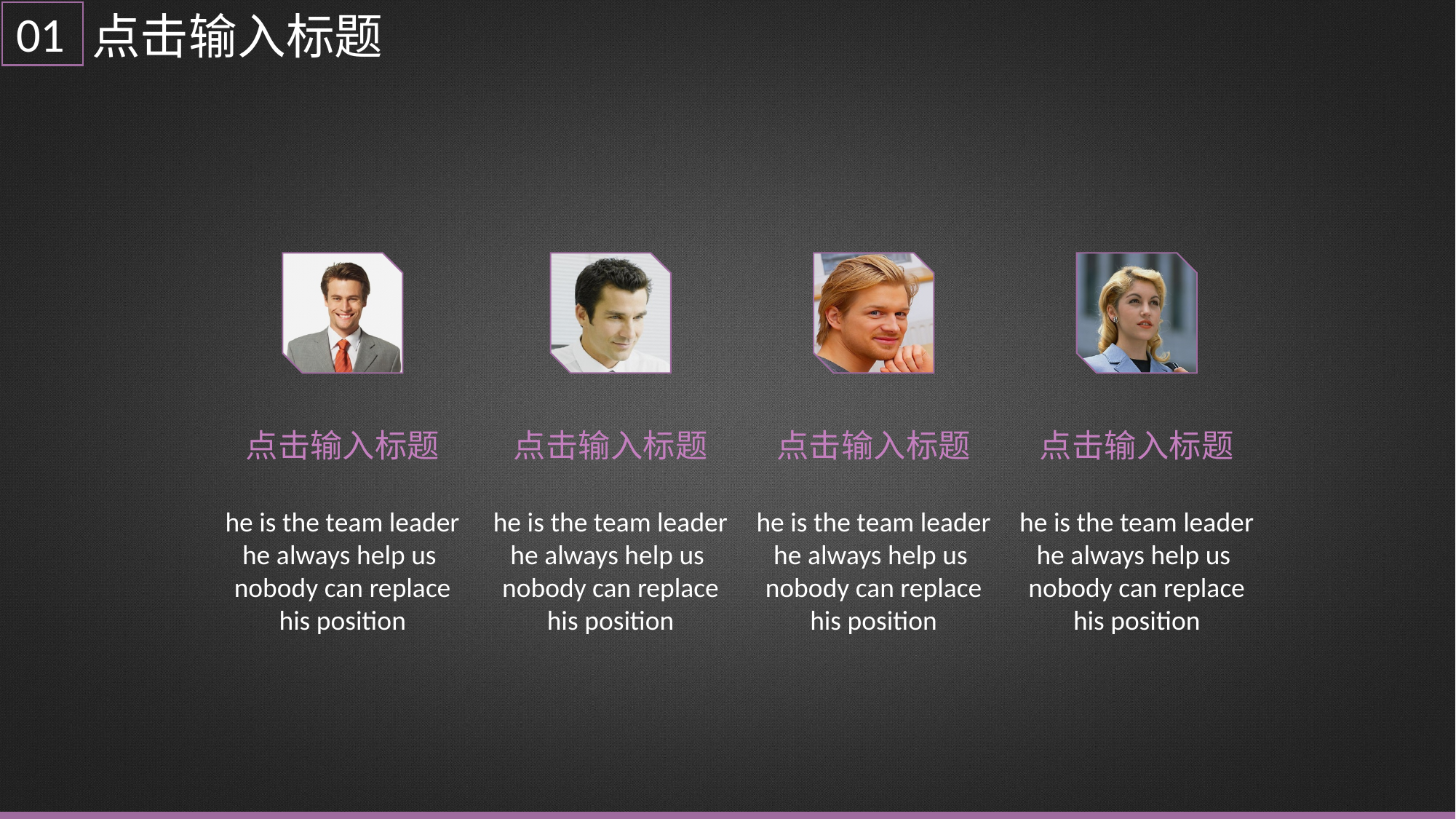

01
点击输入标题

点击输入标题
点击输入标题
点击输入标题
点击输入标题
he is the team leader
he always help us
nobody can replace his position
he is the team leader
he always help us
nobody can replace his position
he is the team leader
he always help us
nobody can replace his position
he is the team leader
he always help us
nobody can replace his position